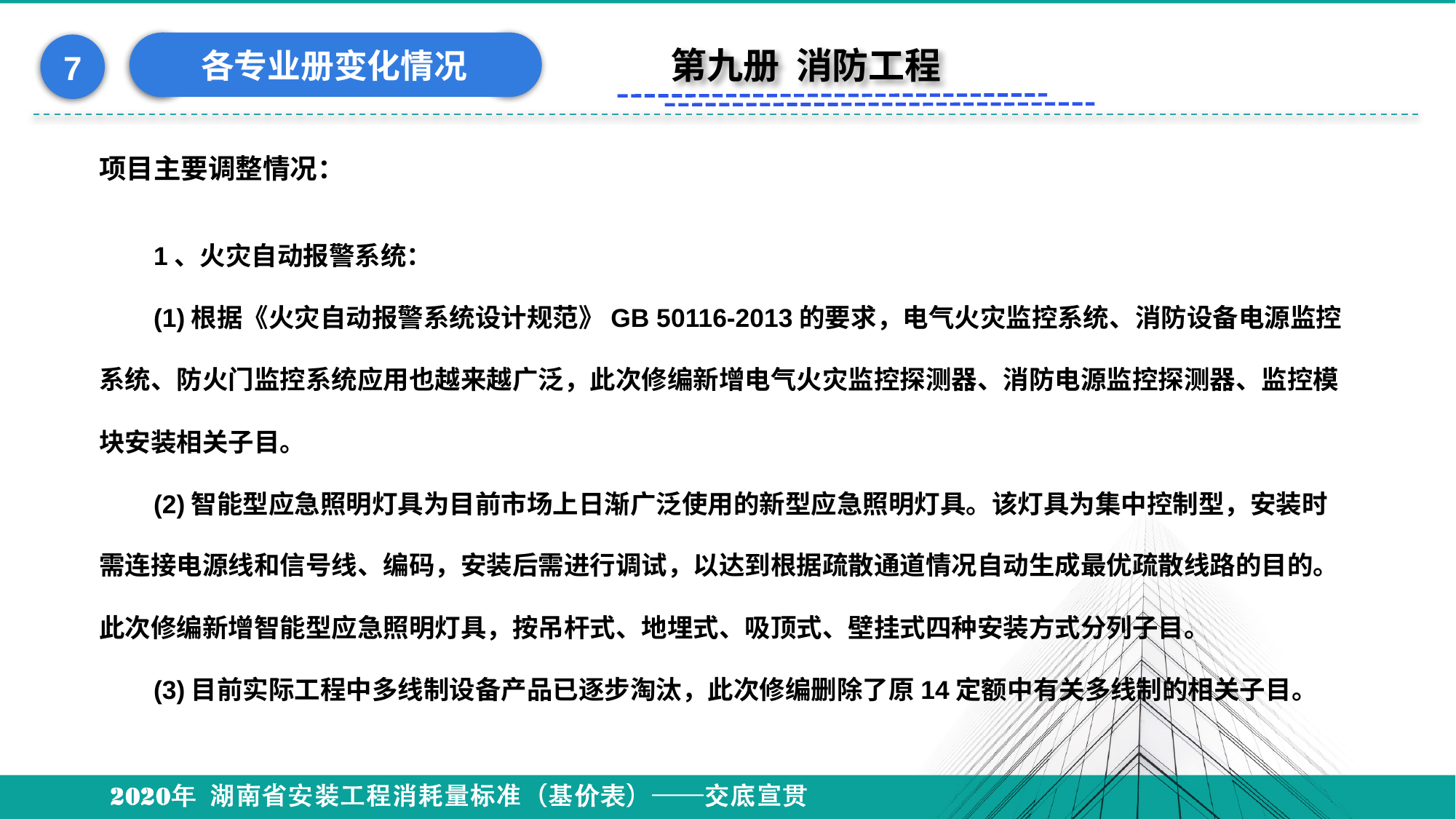

各专业册变化情况

7
第九册  消防工程
项目主要调整情况：

1、火灾自动报警系统：
(1)根据《火灾自动报警系统设计规范》GB 50116-2013的要求，电气火灾监控系统、消防设备电源监控系统、防火门监控系统应用也越来越广泛，此次修编新增电气火灾监控探测器、消防电源监控探测器、监控模块安装相关子目。
(2)智能型应急照明灯具为目前市场上日渐广泛使用的新型应急照明灯具。该灯具为集中控制型，安装时需连接电源线和信号线、编码，安装后需进行调试，以达到根据疏散通道情况自动生成最优疏散线路的目的。此次修编新增智能型应急照明灯具，按吊杆式、地埋式、吸顶式、壁挂式四种安装方式分列子目。
(3)目前实际工程中多线制设备产品已逐步淘汰，此次修编删除了原14定额中有关多线制的相关子目。